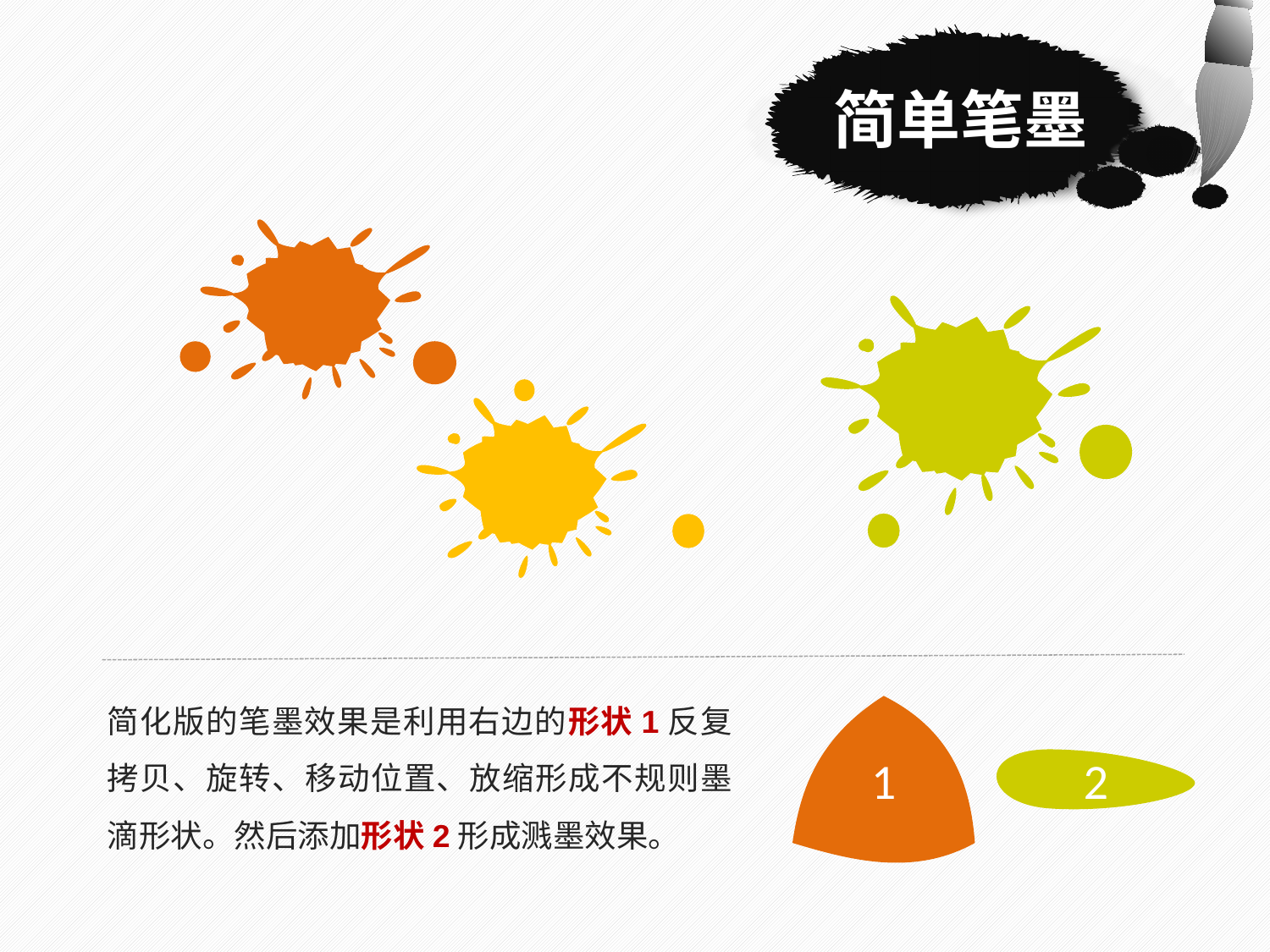

简单笔墨

简化版的笔墨效果是利用右边的形状1反复拷贝、旋转、移动位置、放缩形成不规则墨滴形状。然后添加形状2形成溅墨效果。
1
2